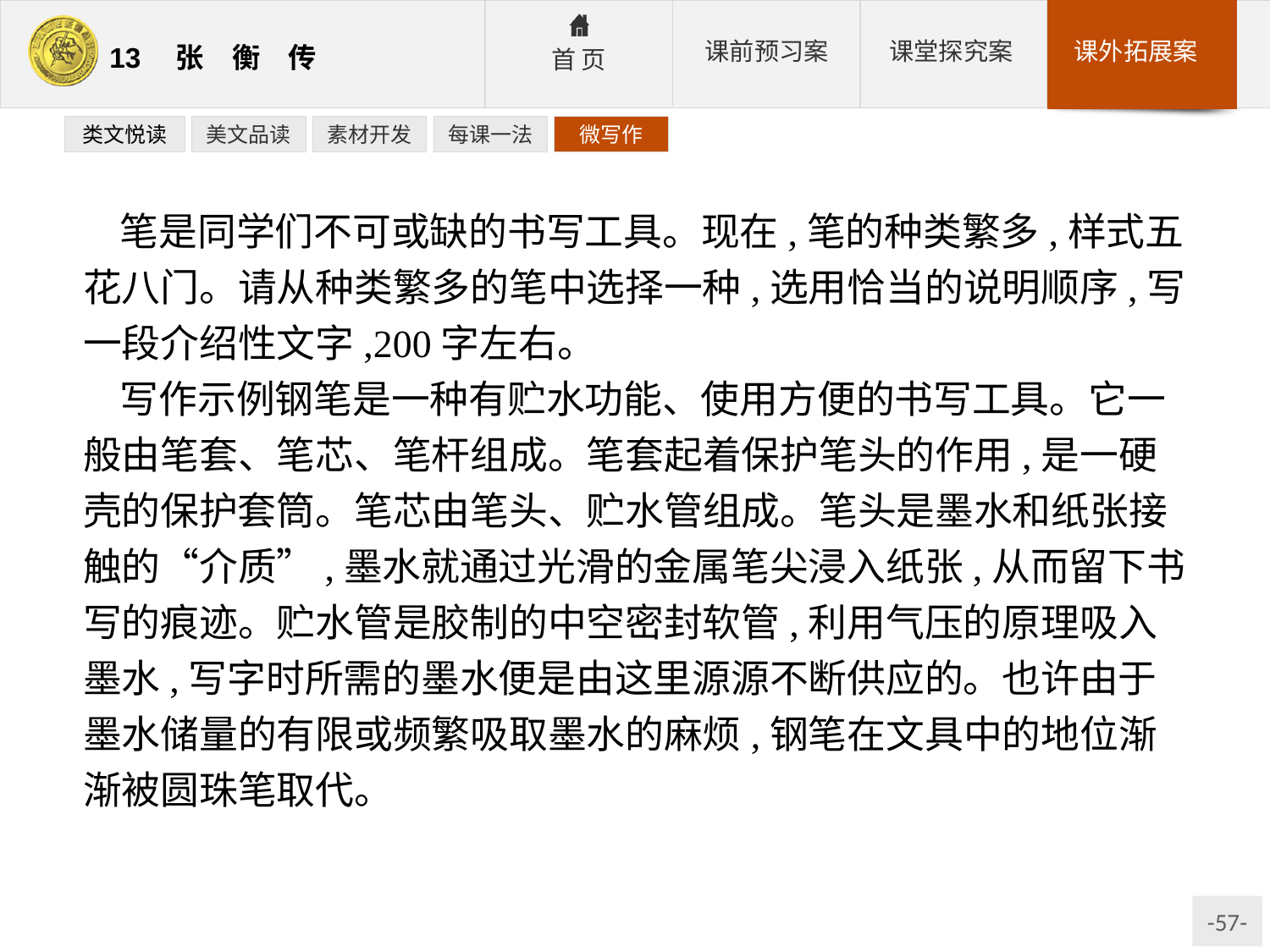

类文悦读
美文品读
素材开发
每课一法
微写作
笔是同学们不可或缺的书写工具。现在,笔的种类繁多,样式五花八门。请从种类繁多的笔中选择一种,选用恰当的说明顺序,写一段介绍性文字,200字左右。
写作示例钢笔是一种有贮水功能、使用方便的书写工具。它一般由笔套、笔芯、笔杆组成。笔套起着保护笔头的作用,是一硬壳的保护套筒。笔芯由笔头、贮水管组成。笔头是墨水和纸张接触的“介质”,墨水就通过光滑的金属笔尖浸入纸张,从而留下书写的痕迹。贮水管是胶制的中空密封软管,利用气压的原理吸入墨水,写字时所需的墨水便是由这里源源不断供应的。也许由于墨水储量的有限或频繁吸取墨水的麻烦,钢笔在文具中的地位渐渐被圆珠笔取代。